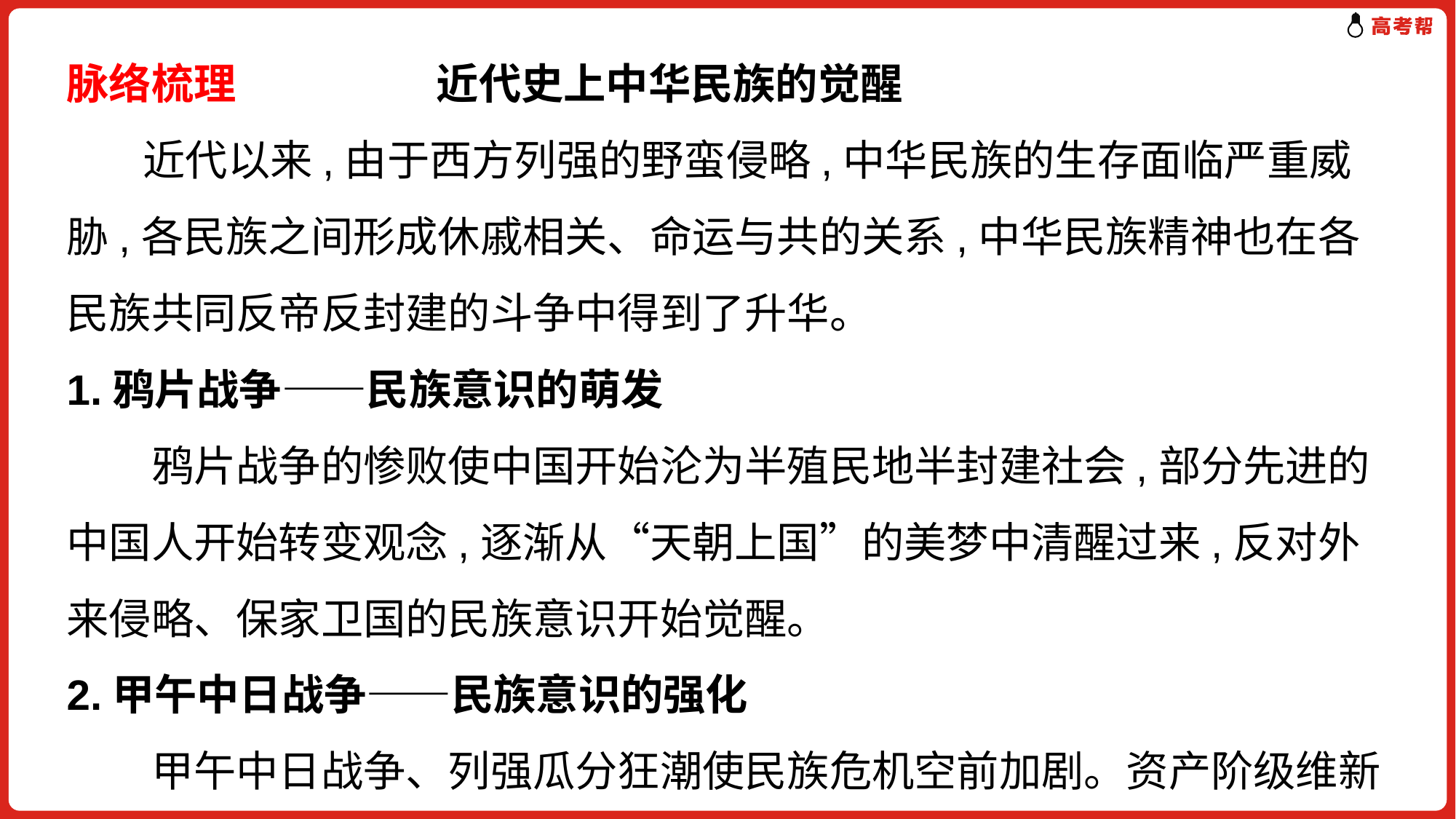

脉络梳理　　            近代史上中华民族的觉醒
       近代以来,由于西方列强的野蛮侵略,中华民族的生存面临严重威胁,各民族之间形成休戚相关、命运与共的关系,中华民族精神也在各民族共同反帝反封建的斗争中得到了升华。
1.鸦片战争——民族意识的萌发
　　鸦片战争的惨败使中国开始沦为半殖民地半封建社会,部分先进的中国人开始转变观念,逐渐从“天朝上国”的美梦中清醒过来,反对外来侵略、保家卫国的民族意识开始觉醒。
2.甲午中日战争——民族意识的强化
　　甲午中日战争、列强瓜分狂潮使民族危机空前加剧。资产阶级维新